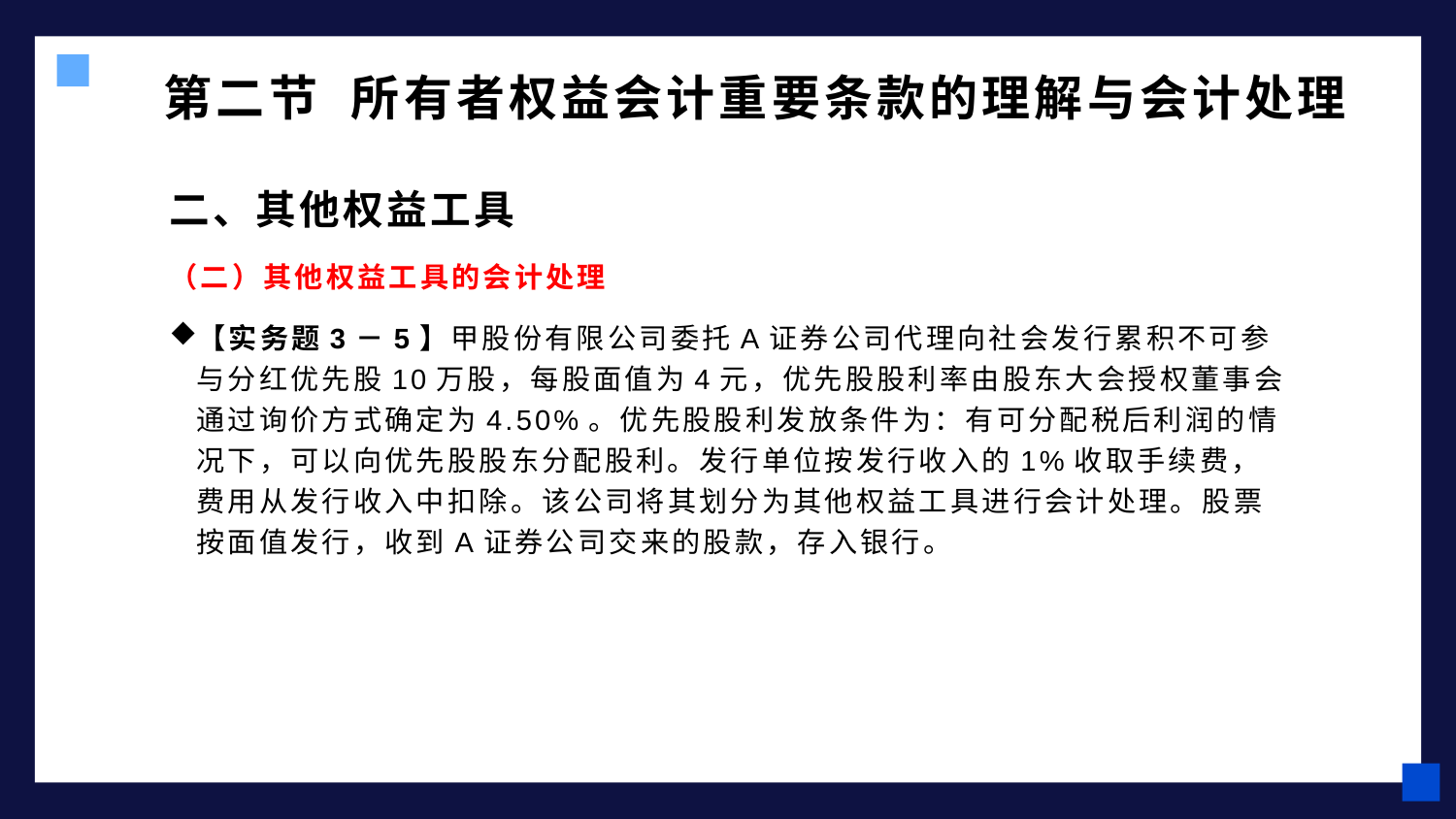

# 第二节  所有者权益会计重要条款的理解与会计处理
二、其他权益工具
（二）其他权益工具的会计处理
【实务题3－5】甲股份有限公司委托A证券公司代理向社会发行累积不可参与分红优先股10万股，每股面值为4元，优先股股利率由股东大会授权董事会通过询价方式确定为4.50%。优先股股利发放条件为：有可分配税后利润的情况下，可以向优先股股东分配股利。发行单位按发行收入的1%收取手续费，费用从发行收入中扣除。该公司将其划分为其他权益工具进行会计处理。股票按面值发行，收到A证券公司交来的股款，存入银行。